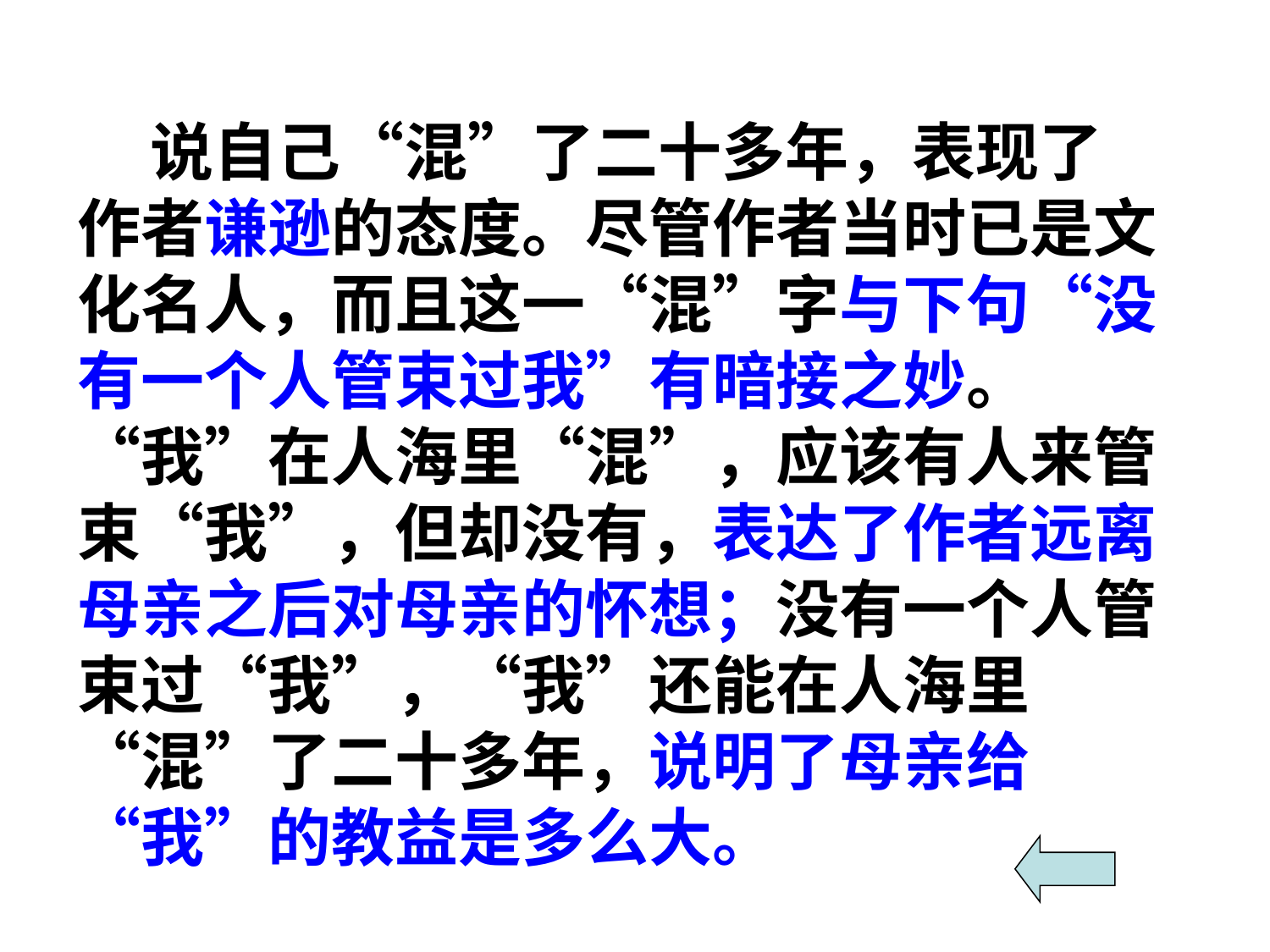

说自己“混”了二十多年，表现了作者谦逊的态度。尽管作者当时已是文化名人，而且这一“混”字与下句“没有一个人管束过我”有暗接之妙。“我”在人海里“混”，应该有人来管束“我”，但却没有，表达了作者远离母亲之后对母亲的怀想；没有一个人管束过“我”，“我”还能在人海里“混”了二十多年，说明了母亲给“我”的教益是多么大。